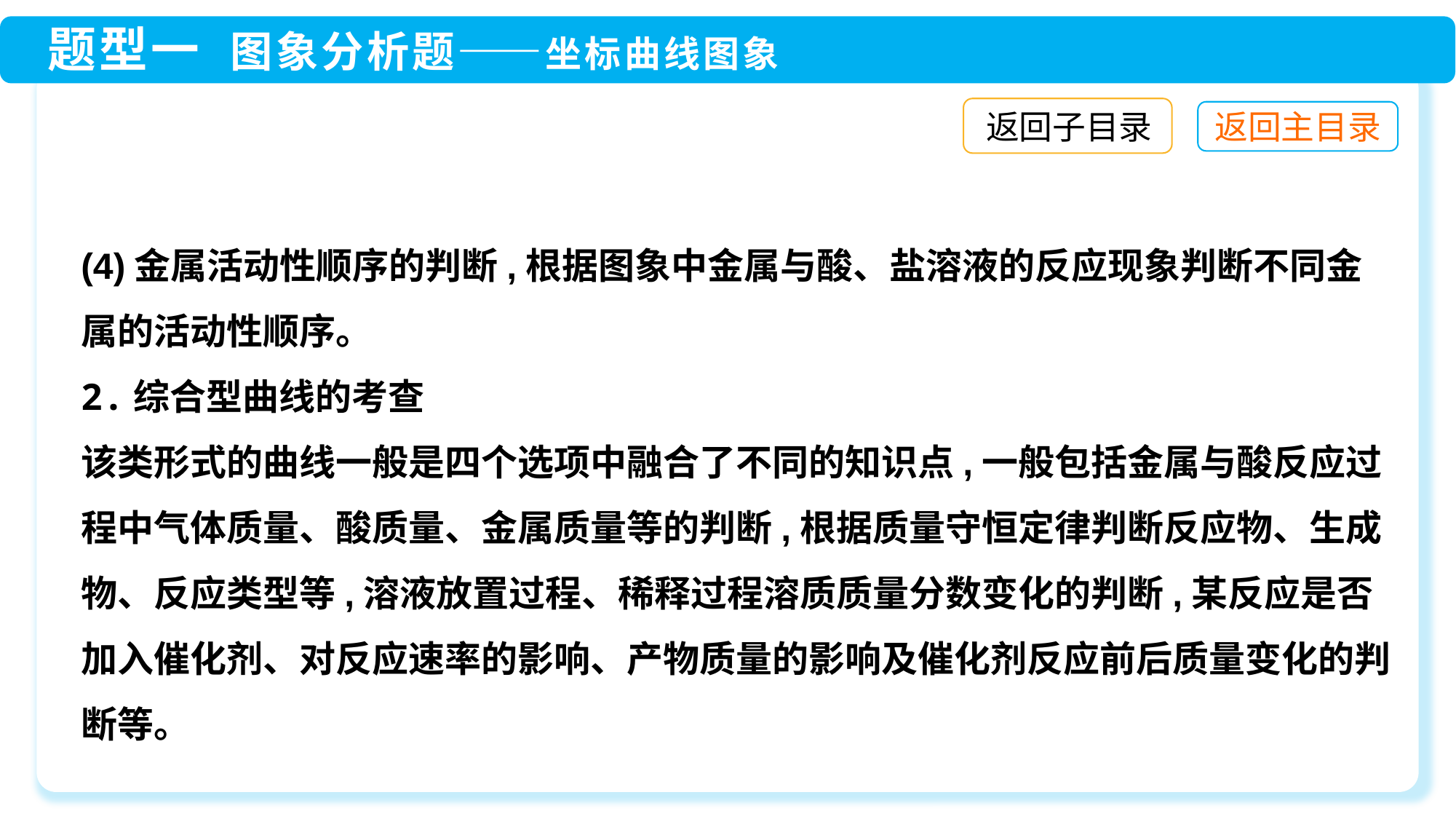

返回子目录
(4)金属活动性顺序的判断,根据图象中金属与酸、盐溶液的反应现象判断不同金属的活动性顺序。
2.综合型曲线的考查
该类形式的曲线一般是四个选项中融合了不同的知识点,一般包括金属与酸反应过程中气体质量、酸质量、金属质量等的判断,根据质量守恒定律判断反应物、生成物、反应类型等,溶液放置过程、稀释过程溶质质量分数变化的判断,某反应是否加入催化剂、对反应速率的影响、产物质量的影响及催化剂反应前后质量变化的判断等。